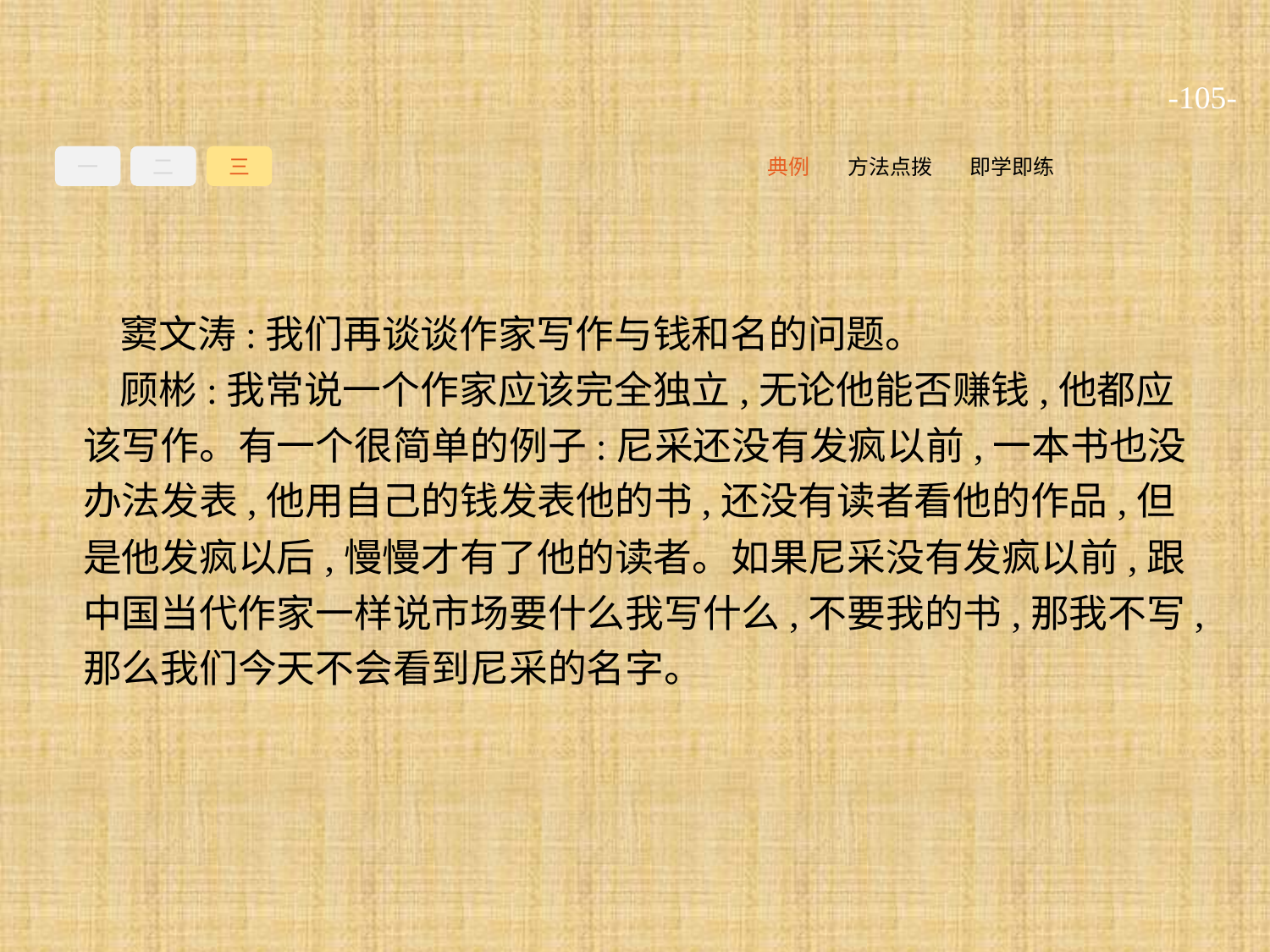

-105-
一
二
三
即学即练
方法点拨
典例
窦文涛:我们再谈谈作家写作与钱和名的问题。
顾彬:我常说一个作家应该完全独立,无论他能否赚钱,他都应该写作。有一个很简单的例子:尼采还没有发疯以前,一本书也没办法发表,他用自己的钱发表他的书,还没有读者看他的作品,但是他发疯以后,慢慢才有了他的读者。如果尼采没有发疯以前,跟中国当代作家一样说市场要什么我写什么,不要我的书,那我不写,那么我们今天不会看到尼采的名字。